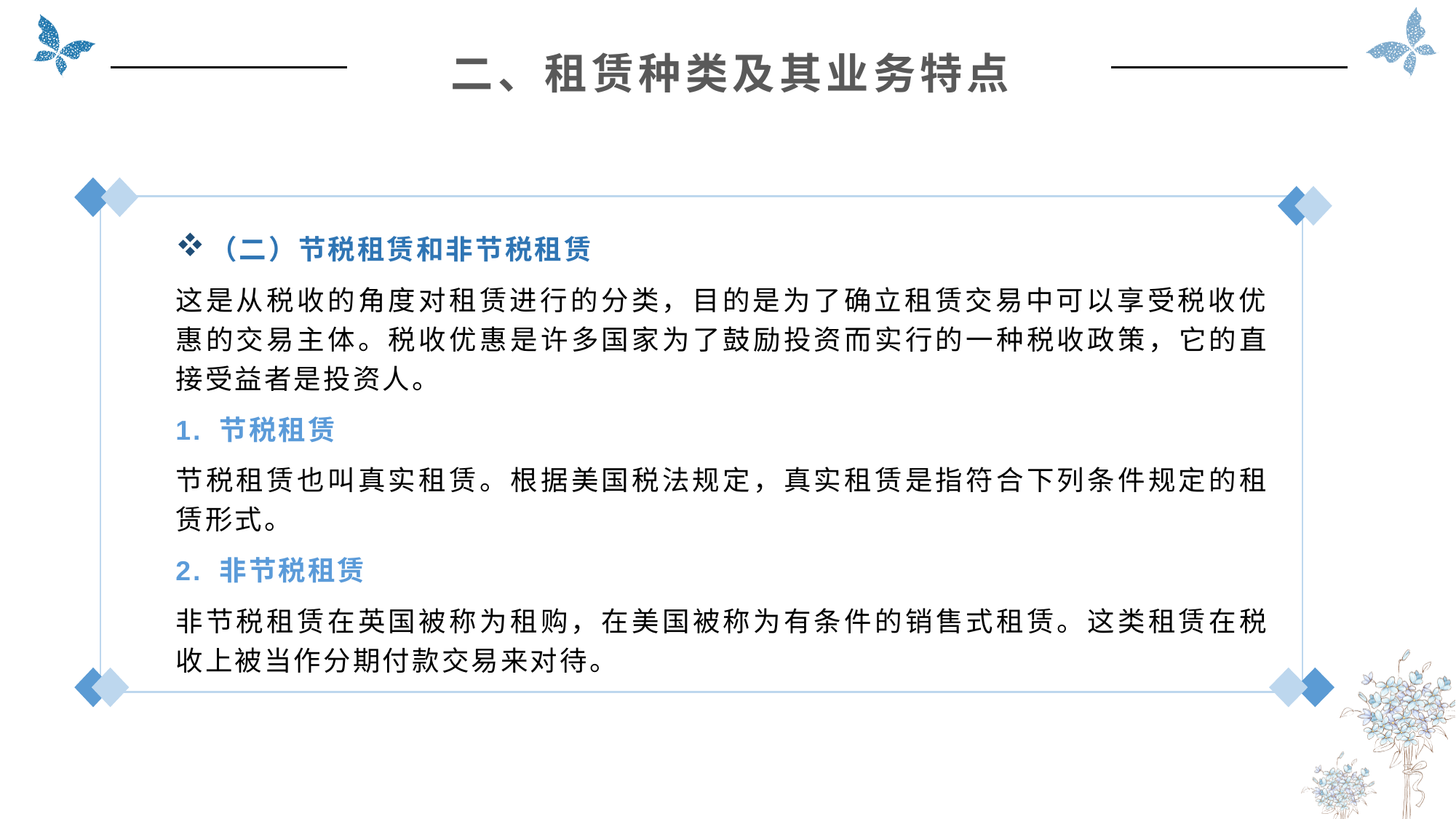

二、租赁种类及其业务特点

（二）节税租赁和非节税租赁
这是从税收的角度对租赁进行的分类，目的是为了确立租赁交易中可以享受税收优惠的交易主体。税收优惠是许多国家为了鼓励投资而实行的一种税收政策，它的直接受益者是投资人。
1. 节税租赁
节税租赁也叫真实租赁。根据美国税法规定，真实租赁是指符合下列条件规定的租赁形式。
2. 非节税租赁
非节税租赁在英国被称为租购，在美国被称为有条件的销售式租赁。这类租赁在税收上被当作分期付款交易来对待。